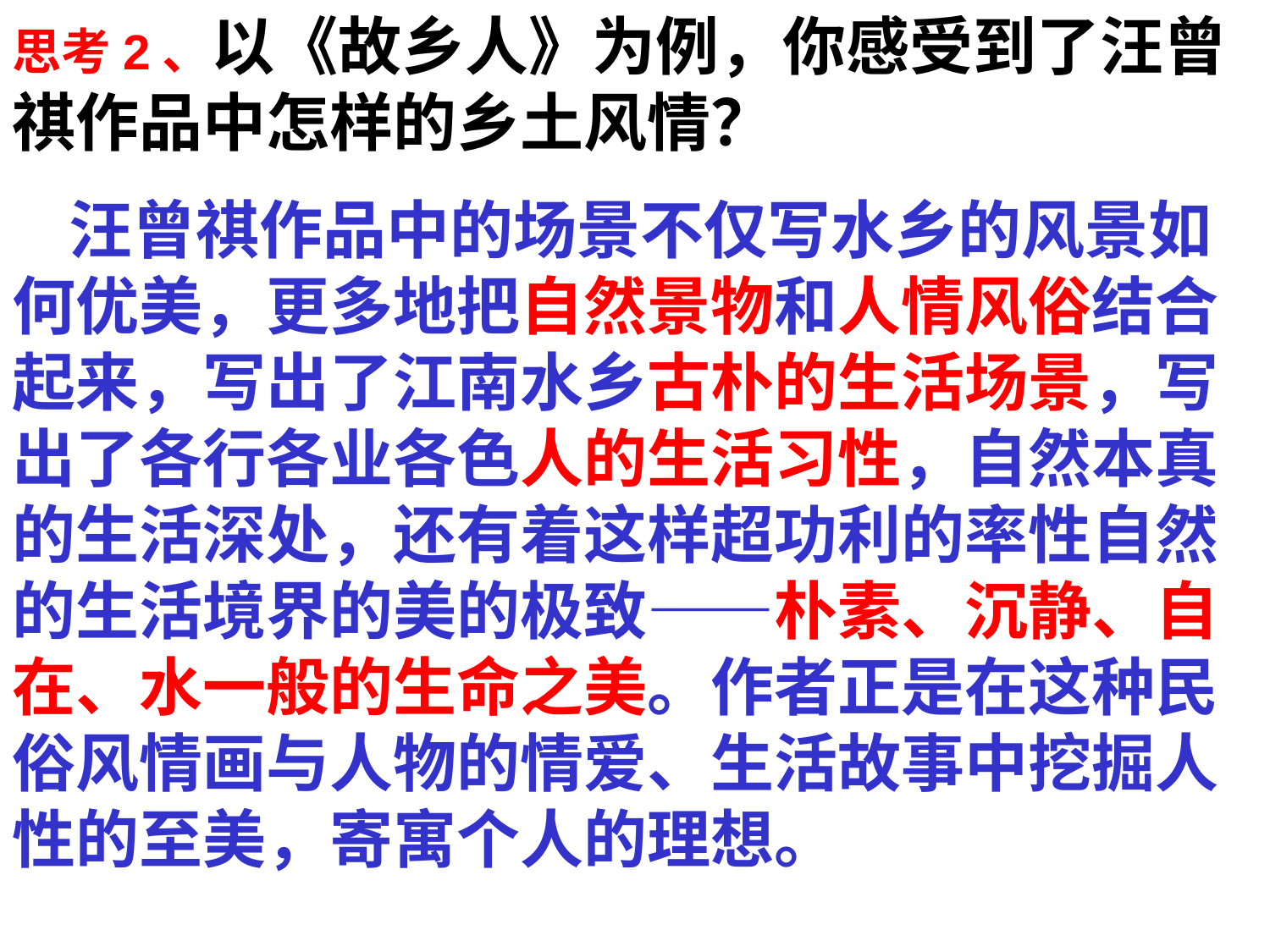

思考2、以《故乡人》为例，你感受到了汪曾祺作品中怎样的乡土风情？
    汪曾祺作品中的场景不仅写水乡的风景如何优美，更多地把自然景物和人情风俗结合起来，写出了江南水乡古朴的生活场景，写出了各行各业各色人的生活习性，自然本真的生活深处，还有着这样超功利的率性自然的生活境界的美的极致——朴素、沉静、自在、水一般的生命之美。作者正是在这种民俗风情画与人物的情爱、生活故事中挖掘人性的至美，寄寓个人的理想。